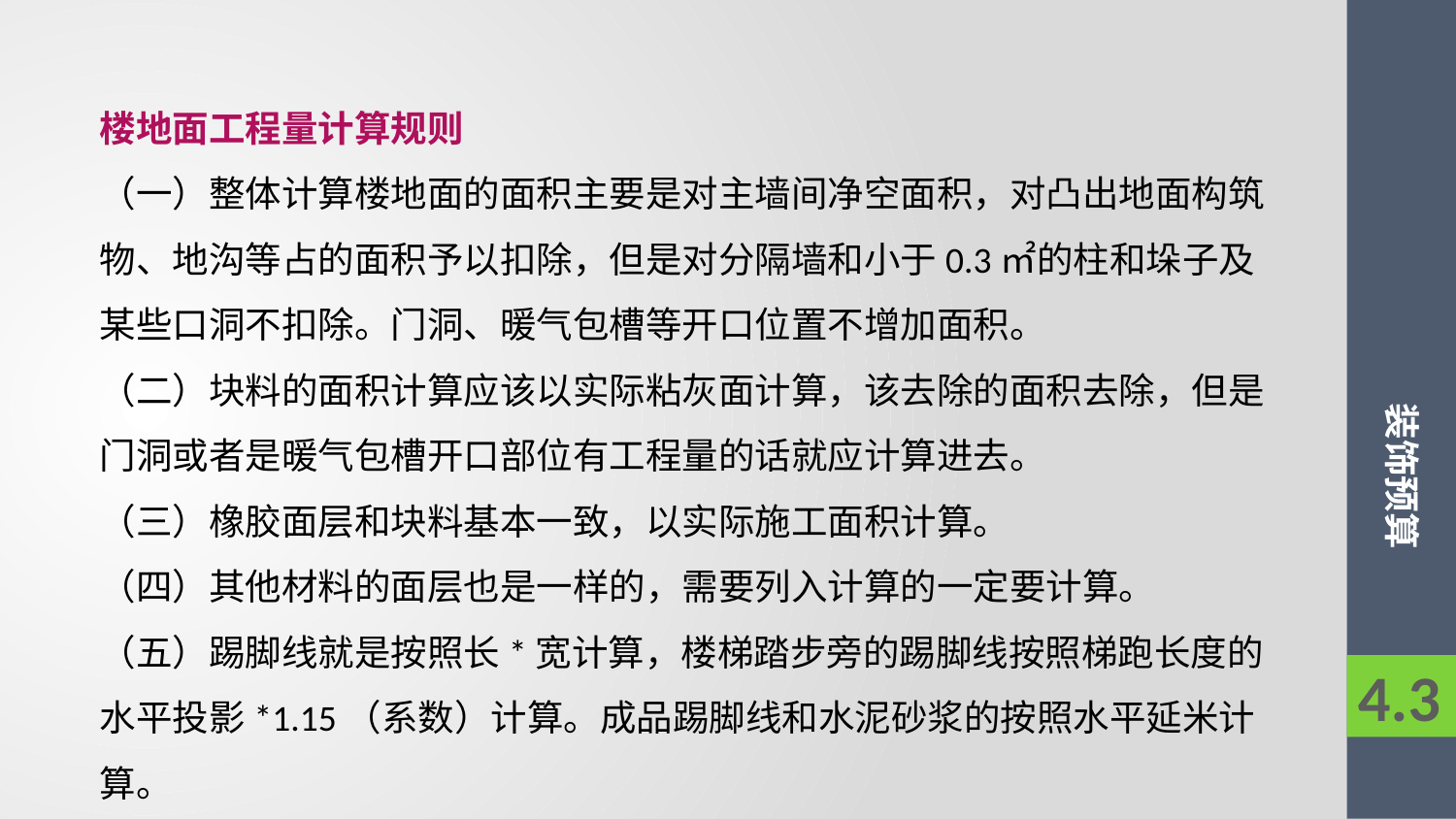

楼地面工程量计算规则
（一）整体计算楼地面的面积主要是对主墙间净空面积，对凸出地面构筑物、地沟等占的面积予以扣除，但是对分隔墙和小于0.3㎡的柱和垛子及某些口洞不扣除。门洞、暖气包槽等开口位置不增加面积。
（二）块料的面积计算应该以实际粘灰面计算，该去除的面积去除，但是门洞或者是暖气包槽开口部位有工程量的话就应计算进去。
（三）橡胶面层和块料基本一致，以实际施工面积计算。
（四）其他材料的面层也是一样的，需要列入计算的一定要计算。
（五）踢脚线就是按照长*宽计算，楼梯踏步旁的踢脚线按照梯跑长度的水平投影*1.15（系数）计算。成品踢脚线和水泥砂浆的按照水平延米计算。
装饰预算
4.3